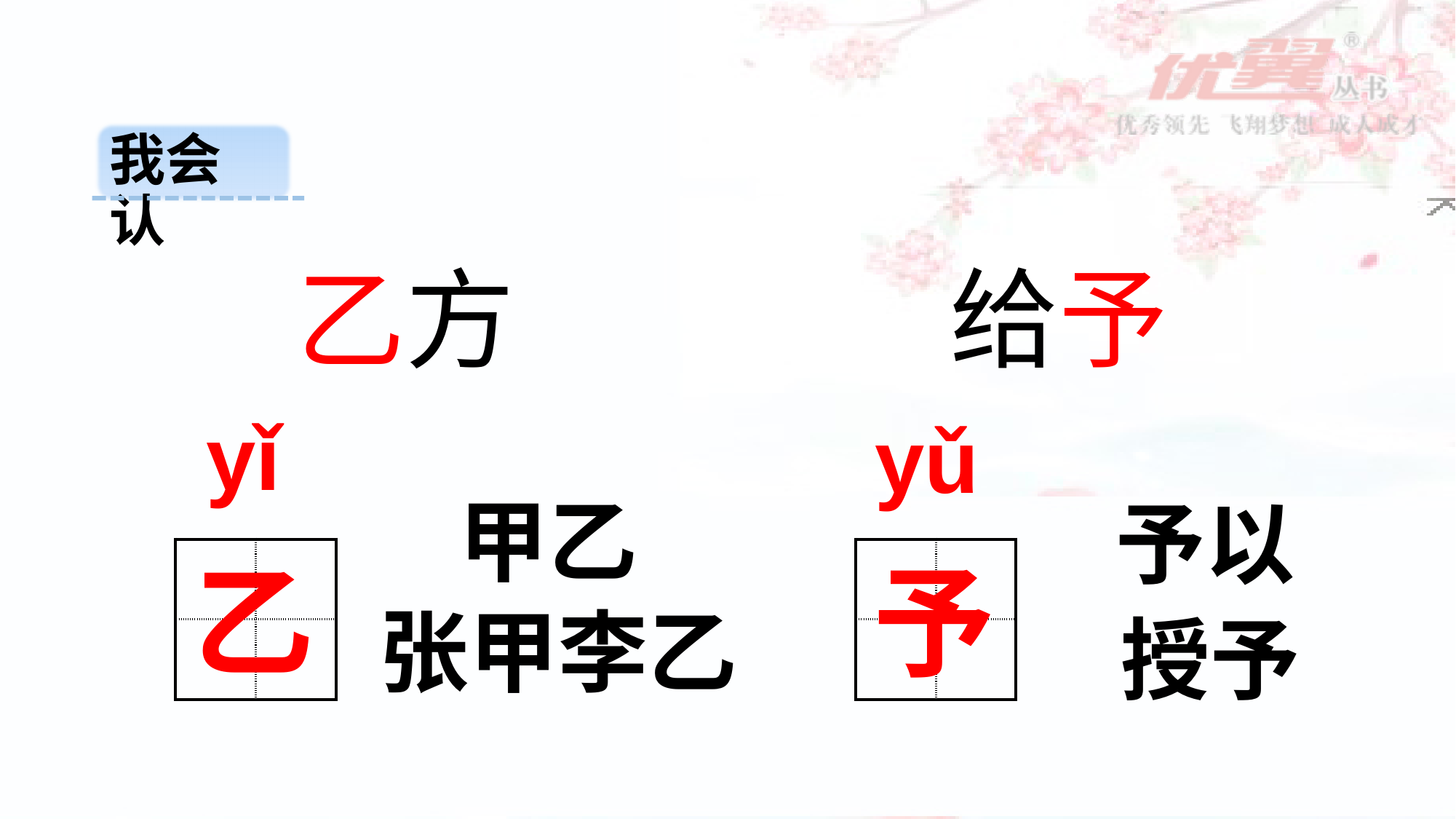

我会认

给予
乙方
yǐ
yǔ
甲乙
予以
乙
予
|  |  |
| --- | --- |
|  |  |
|  |  |
| --- | --- |
|  |  |
张甲李乙
授予